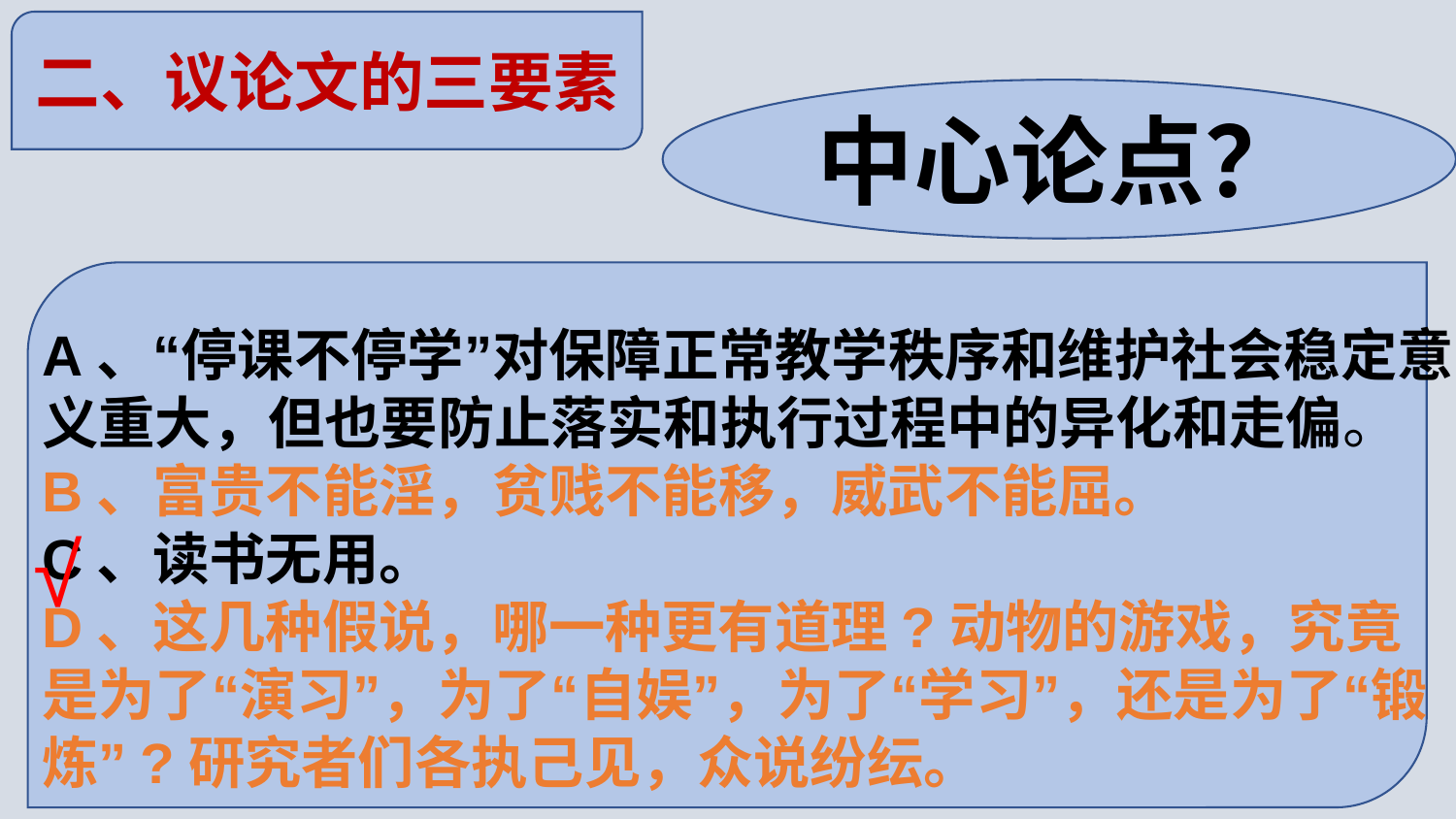

二、议论文的三要素
中心论点？

A、“停课不停学”对保障正常教学秩序和维护社会稳定意义重大，但也要防止落实和执行过程中的异化和走偏。
B、富贵不能淫，贫贱不能移，威武不能屈。
C、读书无用。
D、这几种假说，哪一种更有道理?动物的游戏，究竟是为了“演习”，为了“自娱”，为了“学习”，还是为了“锻炼”?研究者们各执己见，众说纷纭。
√